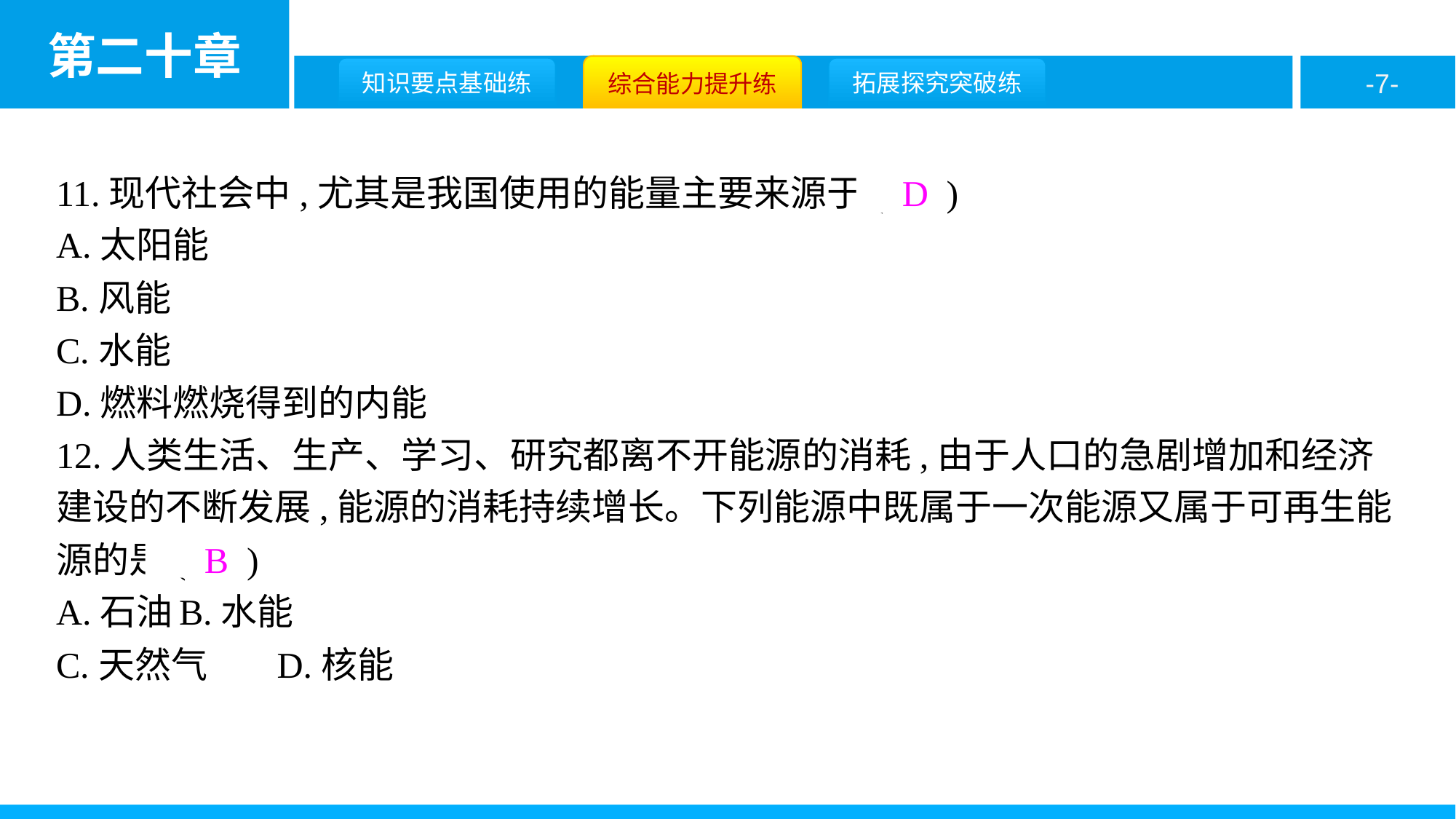

11.现代社会中,尤其是我国使用的能量主要来源于(  D  )
A.太阳能
B.风能
C.水能
D.燃料燃烧得到的内能
12.人类生活、生产、学习、研究都离不开能源的消耗,由于人口的急剧增加和经济建设的不断发展,能源的消耗持续增长。下列能源中既属于一次能源又属于可再生能源的是(  B  )
A.石油	B.水能
C.天然气	D.核能